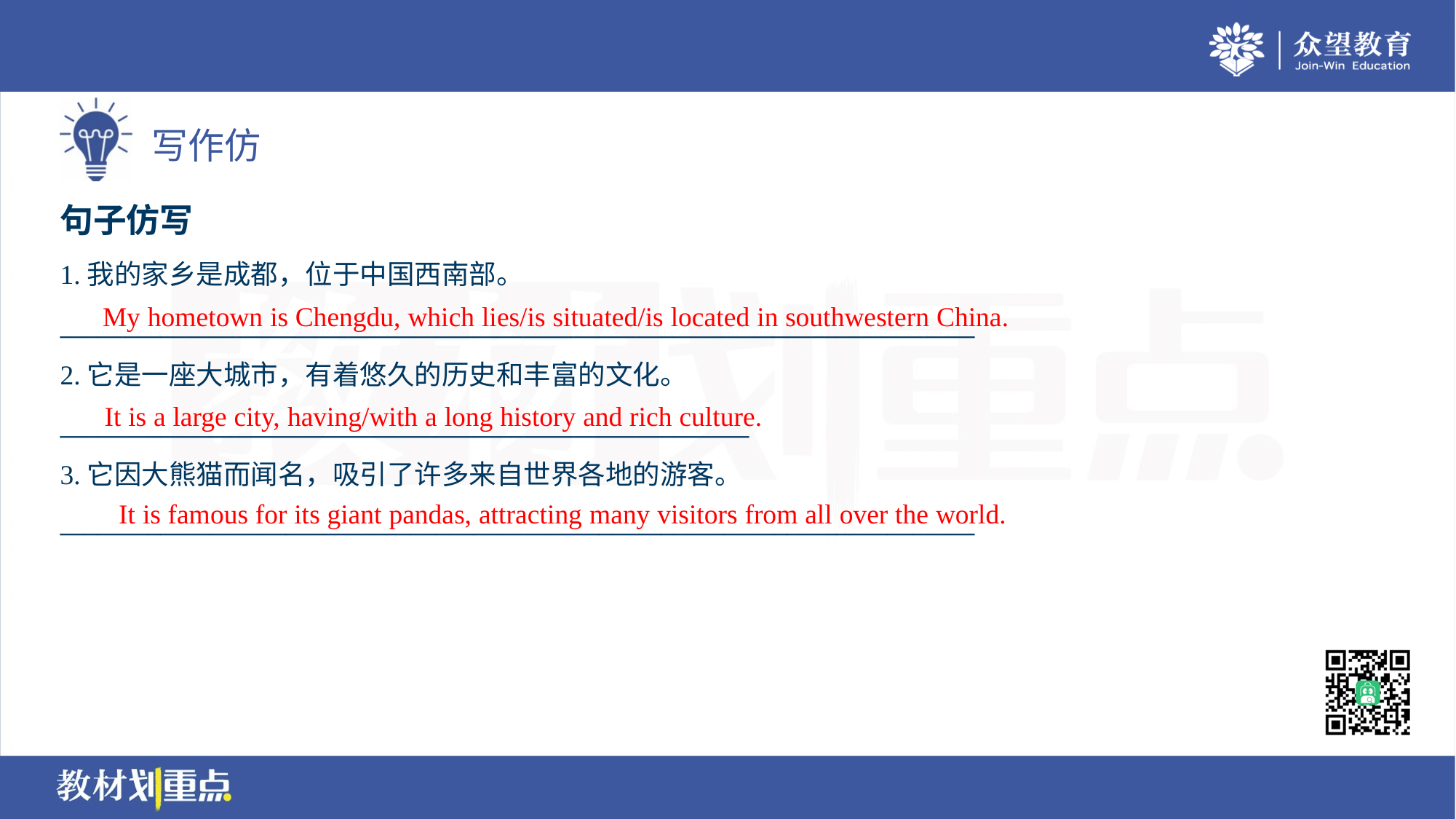

句子仿写
1.我的家乡是成都，位于中国西南部。
_________________________________________________________________________
2.它是一座大城市，有着悠久的历史和丰富的文化。
_______________________________________________________
3.它因大熊猫而闻名，吸引了许多来自世界各地的游客。
_________________________________________________________________________
My hometown is Chengdu, which lies/is situated/is located in southwestern China.
It is a large city, having/with a long history and rich culture.
It is famous for its giant pandas, attracting many visitors from all over the world.